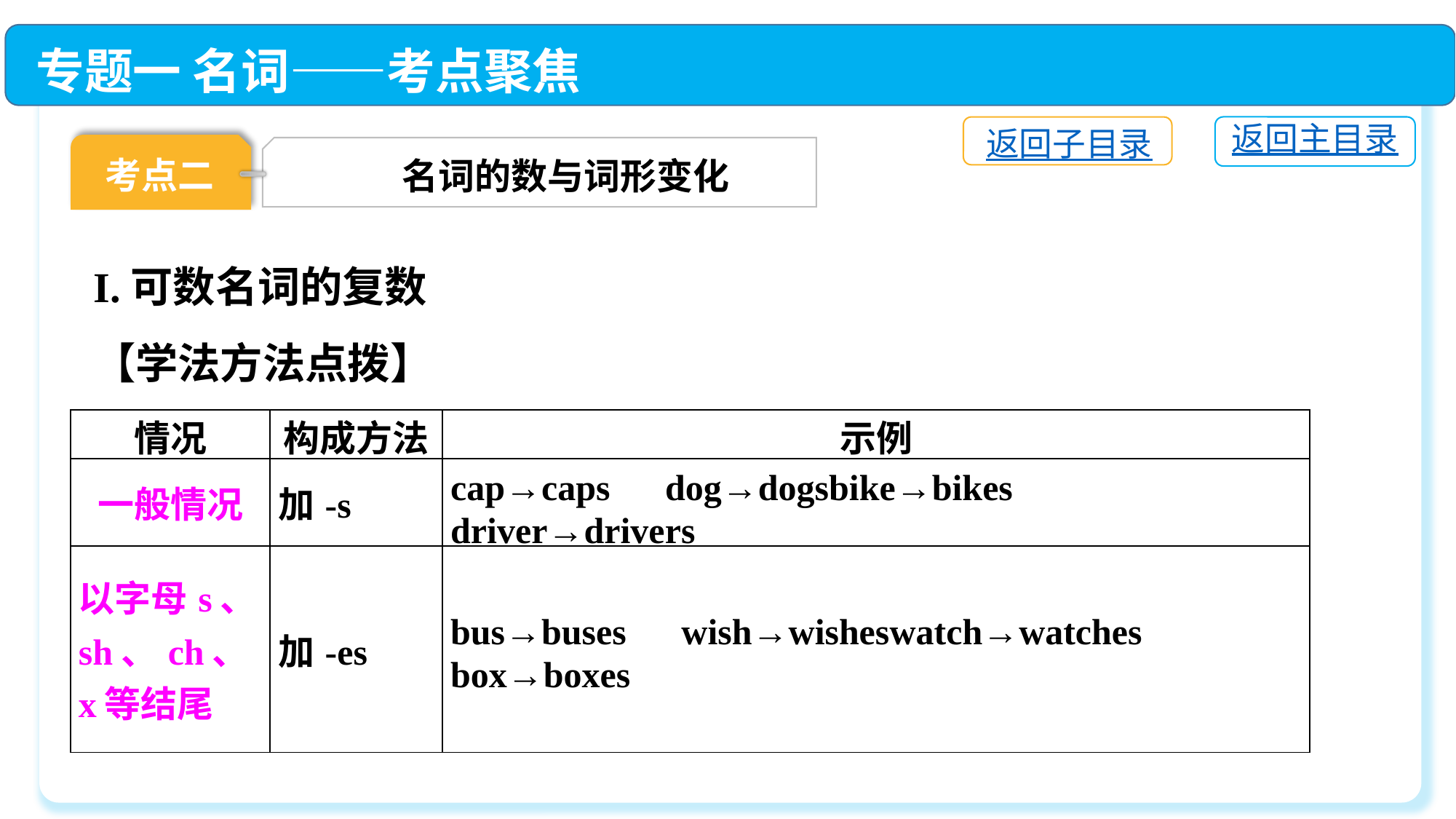

专题一 名词——考点聚焦

返回主目录

返回子目录
考点二
名词的数与词形变化

I.可数名词的复数
【学法方法点拨】
| 情况 | 构成方法 | 示例 |
| --- | --- | --- |
| 一般情况 | 加-s | cap→caps　dog→dogsbike→bikes　driver→drivers |
| 以字母s、sh、ch、x等结尾 | 加-es | bus→buses　wish→wisheswatch→watches　box→boxes |